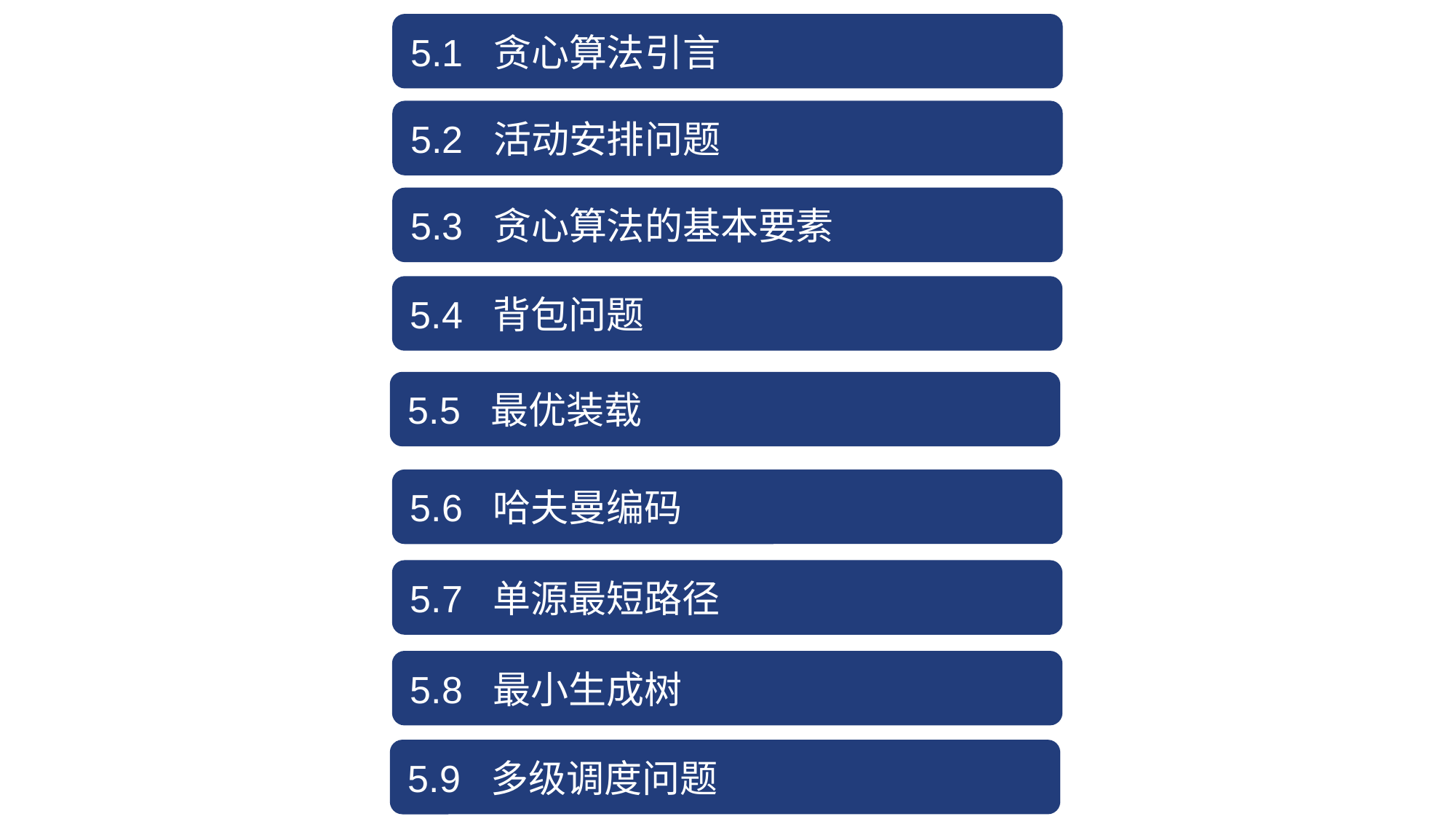

5.1  贪心算法引言
5.2  活动安排问题
5.3  贪心算法的基本要素
5.4  背包问题
5.5  最优装载
5.6  哈夫曼编码
5.7  单源最短路径
5.8  最小生成树
5.9  多级调度问题